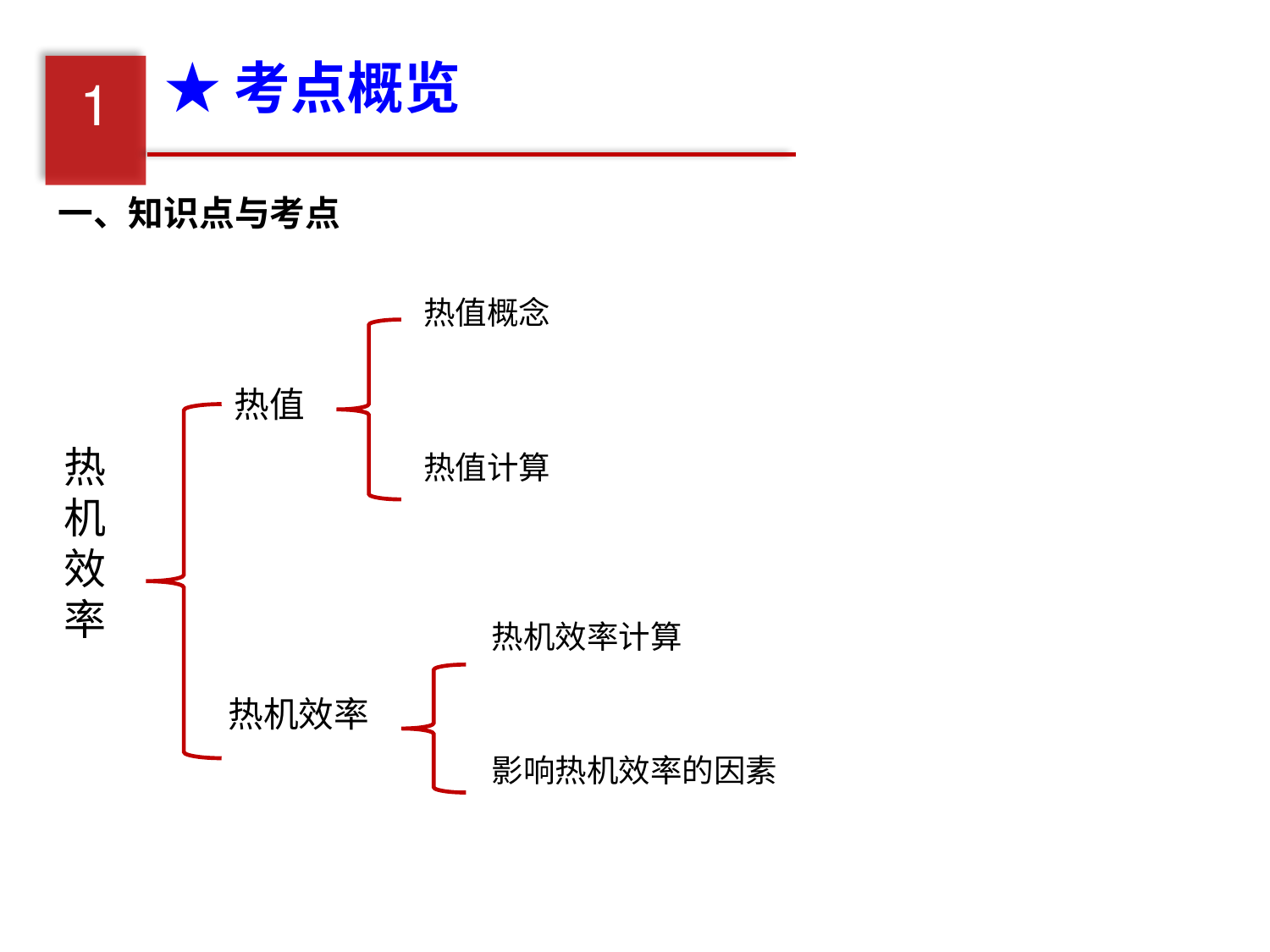

★考点概览

1
一、知识点与考点
热值概念

热值

热机效率
热值计算
热机效率计算
热机效率

影响热机效率的因素